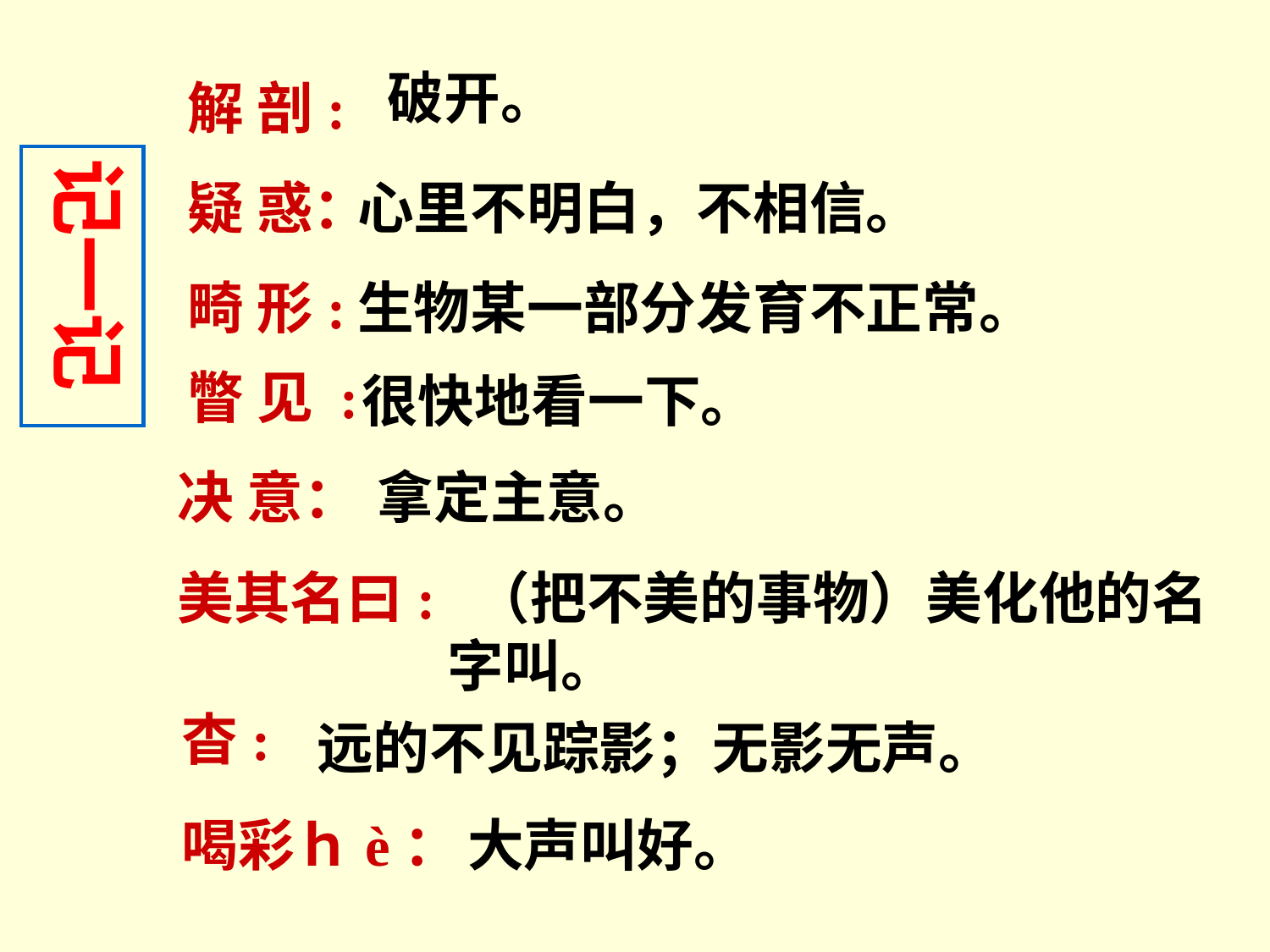

破开。
解 剖:
记一记
疑 惑：
心里不明白，不相信。
畸 形:
生物某一部分发育不正常。
瞥 见 :
很快地看一下。
决 意：
拿定主意。
美其名曰:
 （把不美的事物）美化他的名字叫。

杳:
  远的不见踪影；无影无声。
喝彩ｈè：
大声叫好。